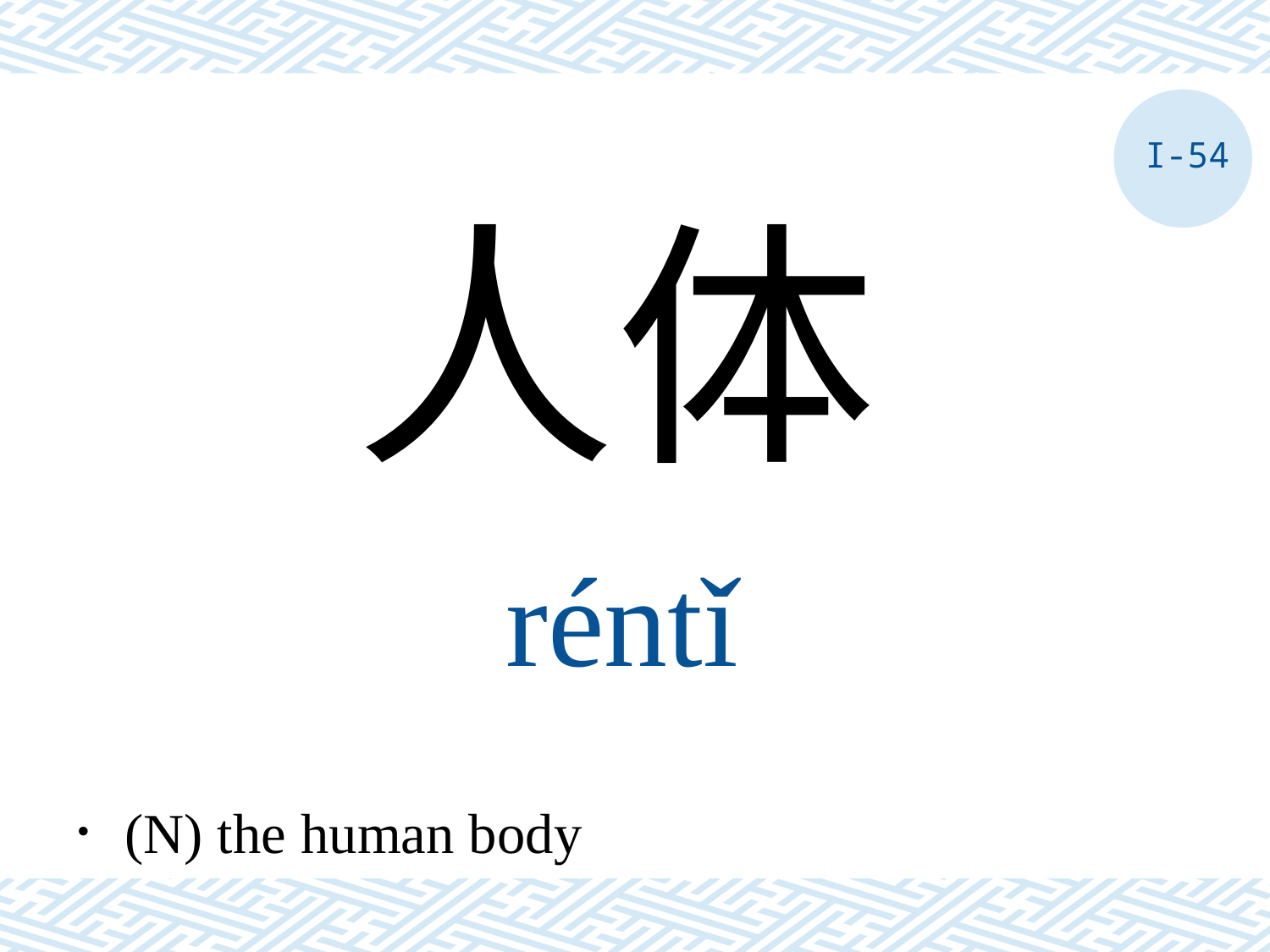

I-54

人体
réntǐ
．(N) the human body